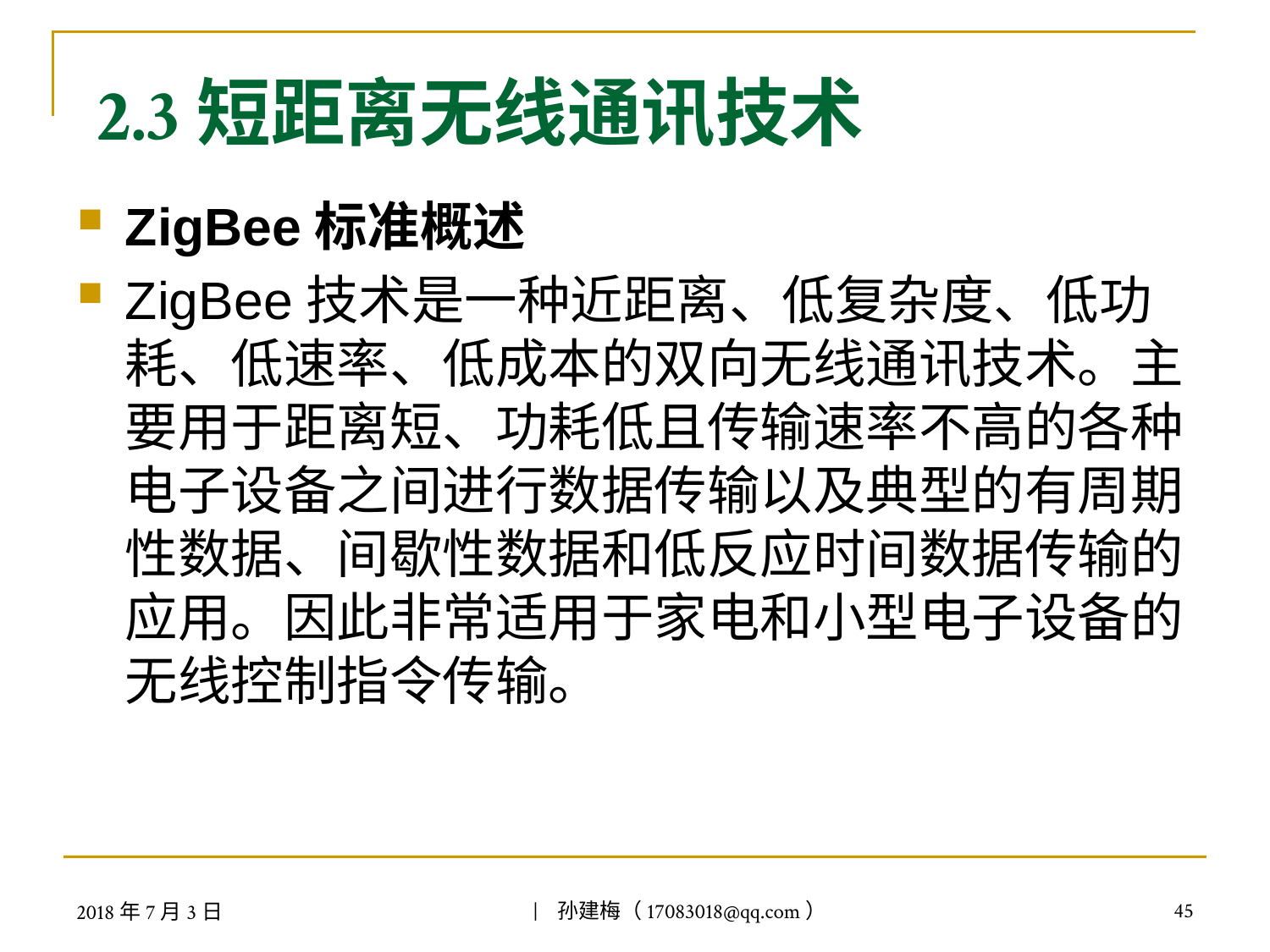

2.3短距离无线通讯技术
ZigBee标准概述
ZigBee技术是一种近距离、低复杂度、低功耗、低速率、低成本的双向无线通讯技术。主要用于距离短、功耗低且传输速率不高的各种电子设备之间进行数据传输以及典型的有周期性数据、间歇性数据和低反应时间数据传输的应用。因此非常适用于家电和小型电子设备的无线控制指令传输。
|   孙建梅（17083018@qq.com）
2018年7月3日
45